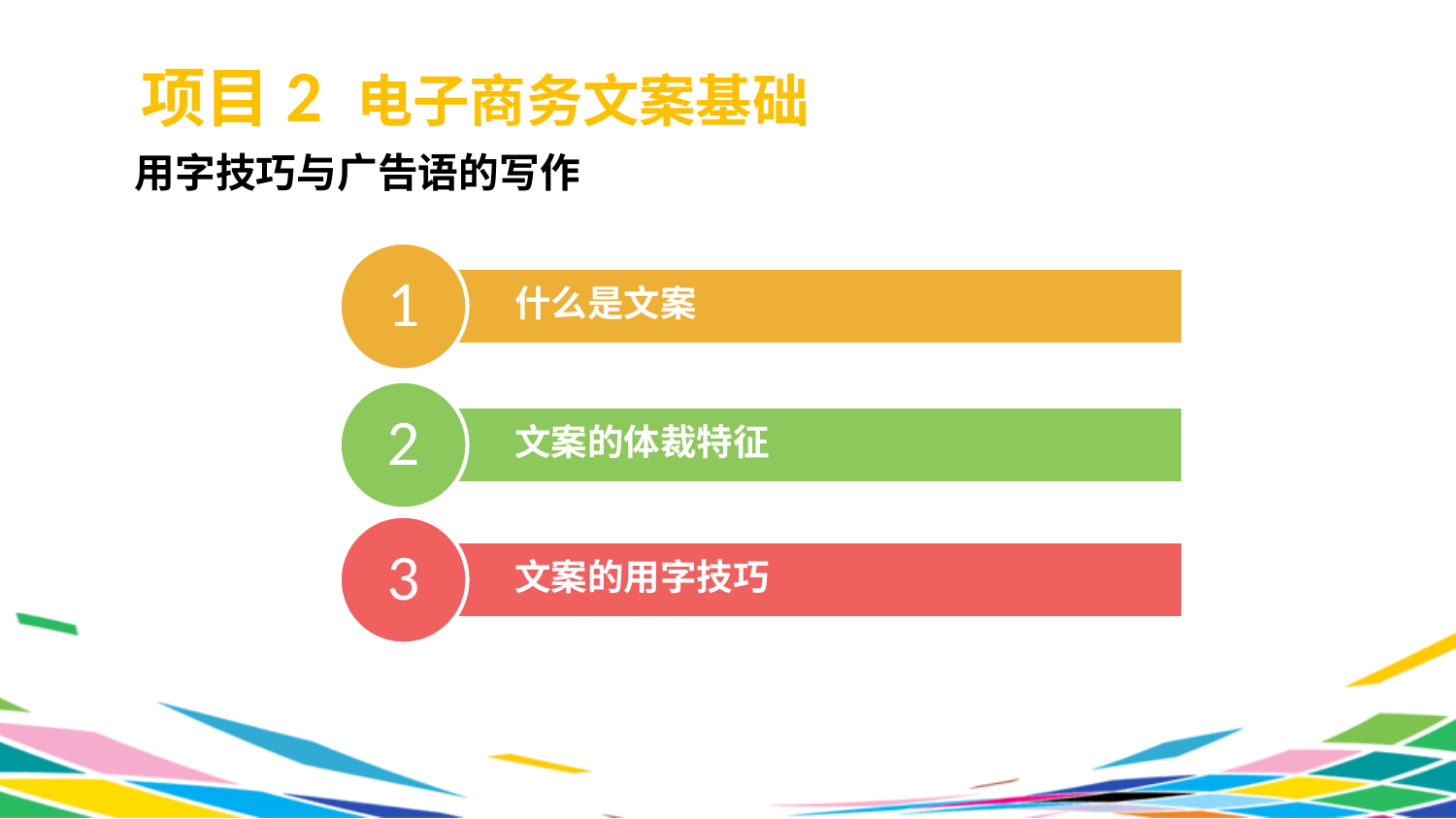

项目2 电子商务文案基础
用字技巧与广告语的写作

1

什么是文案

2

文案的体裁特征

3

文案的用字技巧